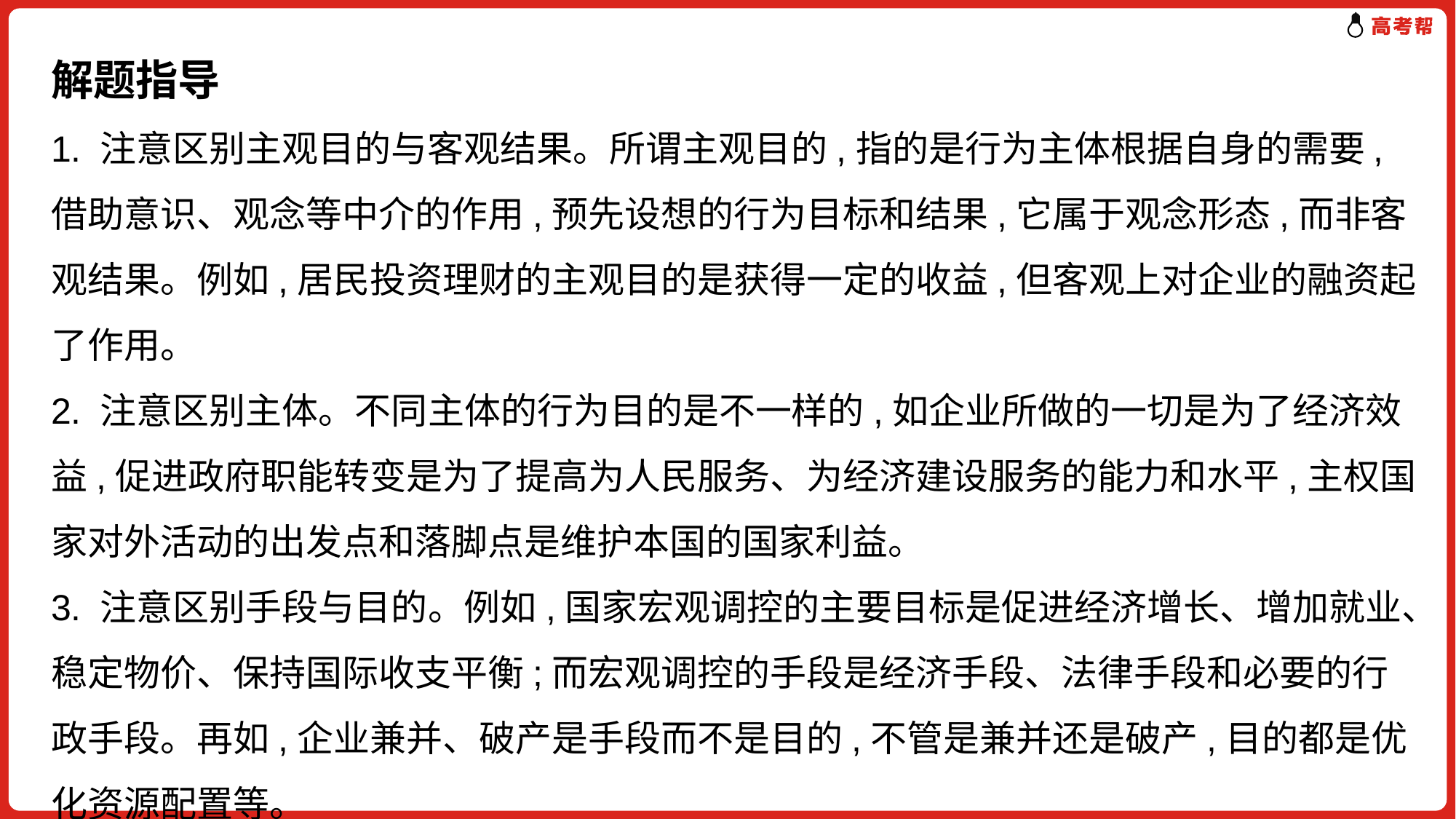

# 解题指导 1. 注意区别主观目的与客观结果。所谓主观目的,指的是行为主体根据自身的需要,借助意识、观念等中介的作用,预先设想的行为目标和结果,它属于观念形态,而非客观结果。例如,居民投资理财的主观目的是获得一定的收益,但客观上对企业的融资起了作用。 2. 注意区别主体。不同主体的行为目的是不一样的,如企业所做的一切是为了经济效益,促进政府职能转变是为了提高为人民服务、为经济建设服务的能力和水平,主权国家对外活动的出发点和落脚点是维护本国的国家利益。 3. 注意区别手段与目的。例如,国家宏观调控的主要目标是促进经济增长、增加就业、稳定物价、保持国际收支平衡;而宏观调控的手段是经济手段、法律手段和必要的行政手段。再如,企业兼并、破产是手段而不是目的,不管是兼并还是破产,目的都是优化资源配置等。